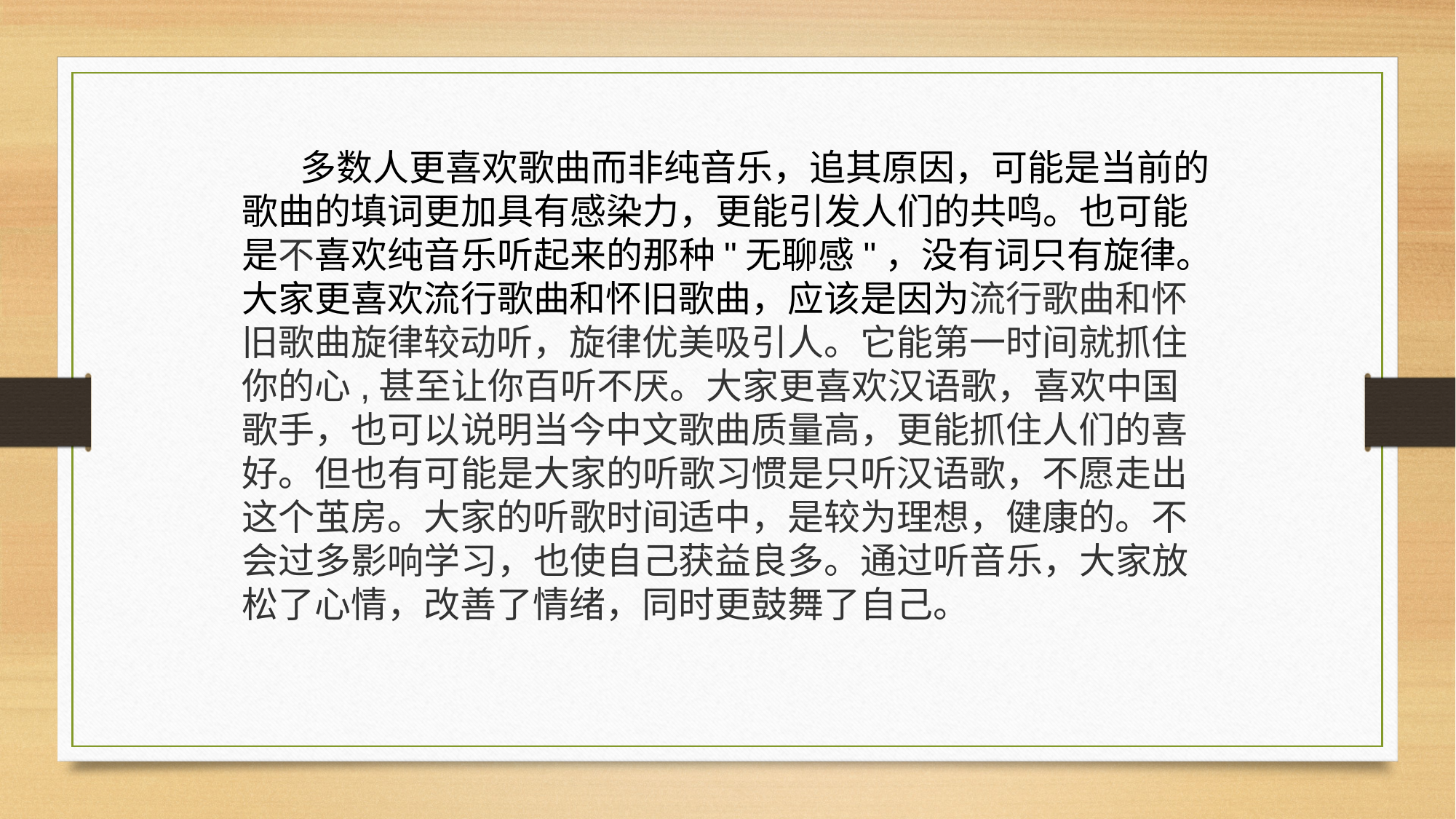

多数人更喜欢歌曲而非纯音乐，追其原因，可能是当前的歌曲的填词更加具有感染力，更能引发人们的共鸣。也可能是不喜欢纯音乐听起来的那种"无聊感"，没有词只有旋律。大家更喜欢流行歌曲和怀旧歌曲，应该是因为流行歌曲和怀旧歌曲旋律较动听，旋律优美吸引人。它能第一时间就抓住你的心,甚至让你百听不厌。大家更喜欢汉语歌，喜欢中国歌手，也可以说明当今中文歌曲质量高，更能抓住人们的喜好。但也有可能是大家的听歌习惯是只听汉语歌，不愿走出这个茧房。大家的听歌时间适中，是较为理想，健康的。不会过多影响学习，也使自己获益良多。通过听音乐，大家放松了心情，改善了情绪，同时更鼓舞了自己。